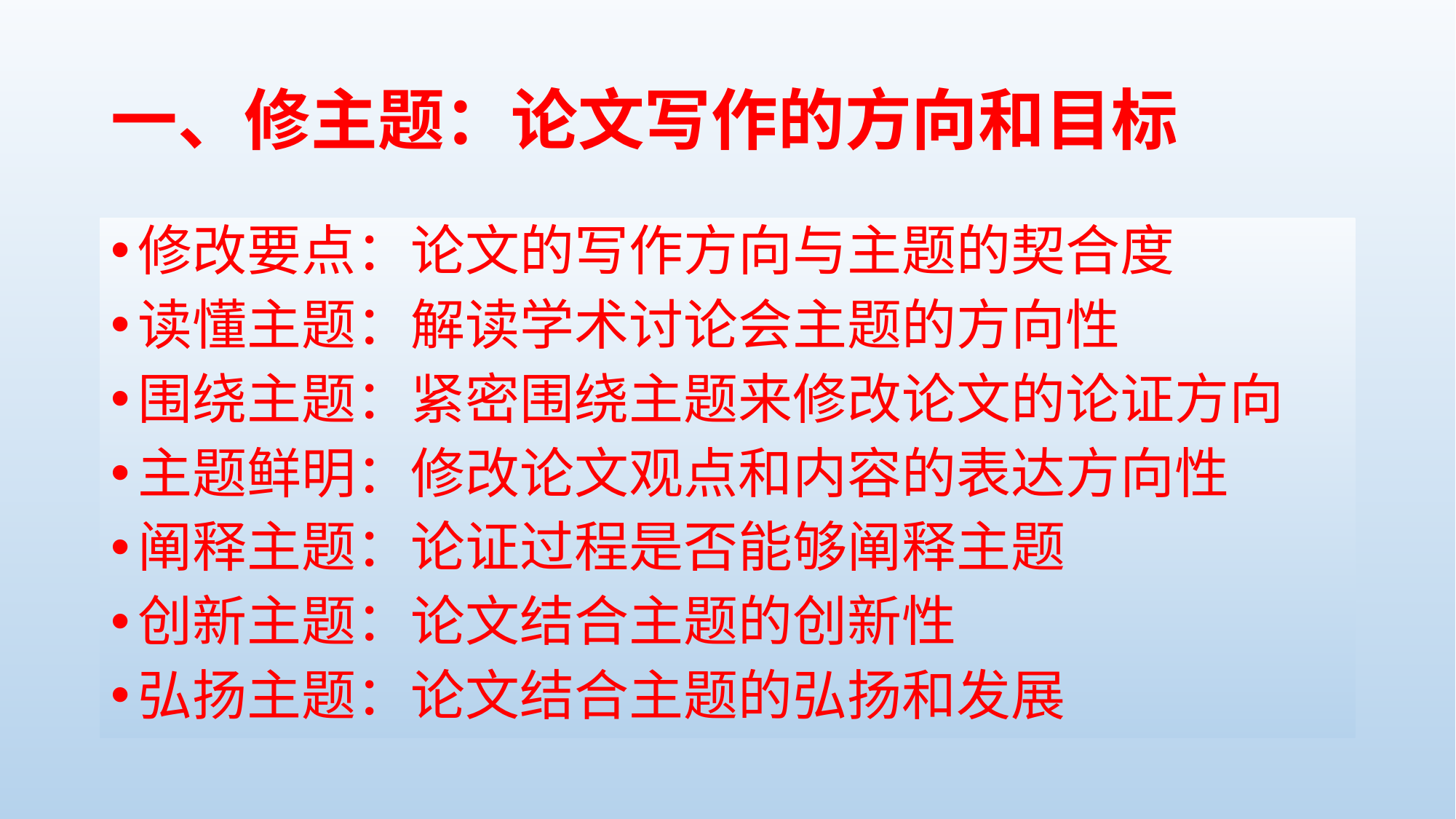

# 一、修主题：论文写作的方向和目标
修改要点：论文的写作方向与主题的契合度
读懂主题：解读学术讨论会主题的方向性
围绕主题：紧密围绕主题来修改论文的论证方向
主题鲜明：修改论文观点和内容的表达方向性
阐释主题：论证过程是否能够阐释主题
创新主题：论文结合主题的创新性
弘扬主题：论文结合主题的弘扬和发展